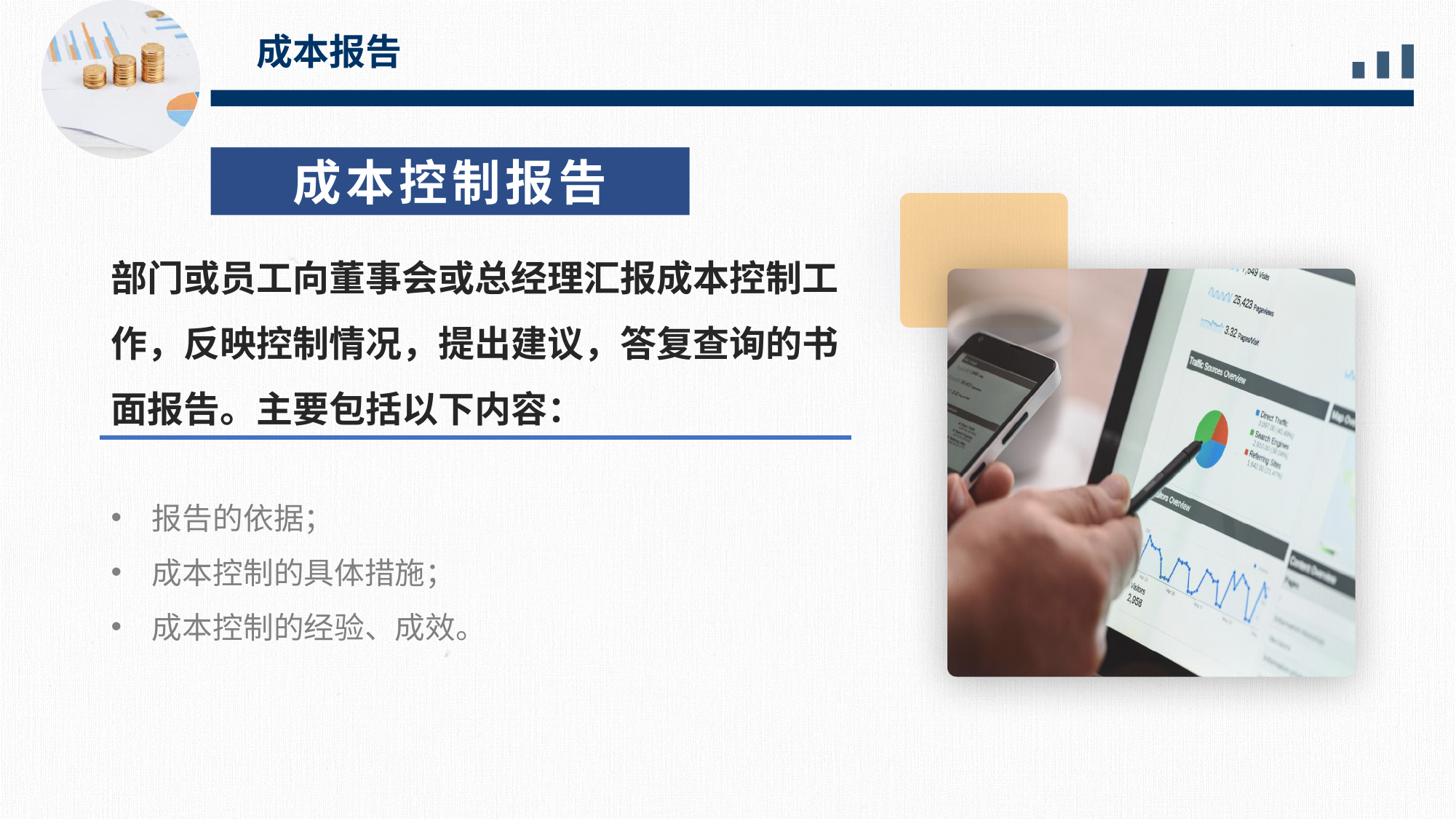

成本报告

成本控制报告

部门或员工向董事会或总经理汇报成本控制工作，反映控制情况，提出建议，答复查询的书面报告。主要包括以下内容：

报告的依据；
成本控制的具体措施；
成本控制的经验、成效。